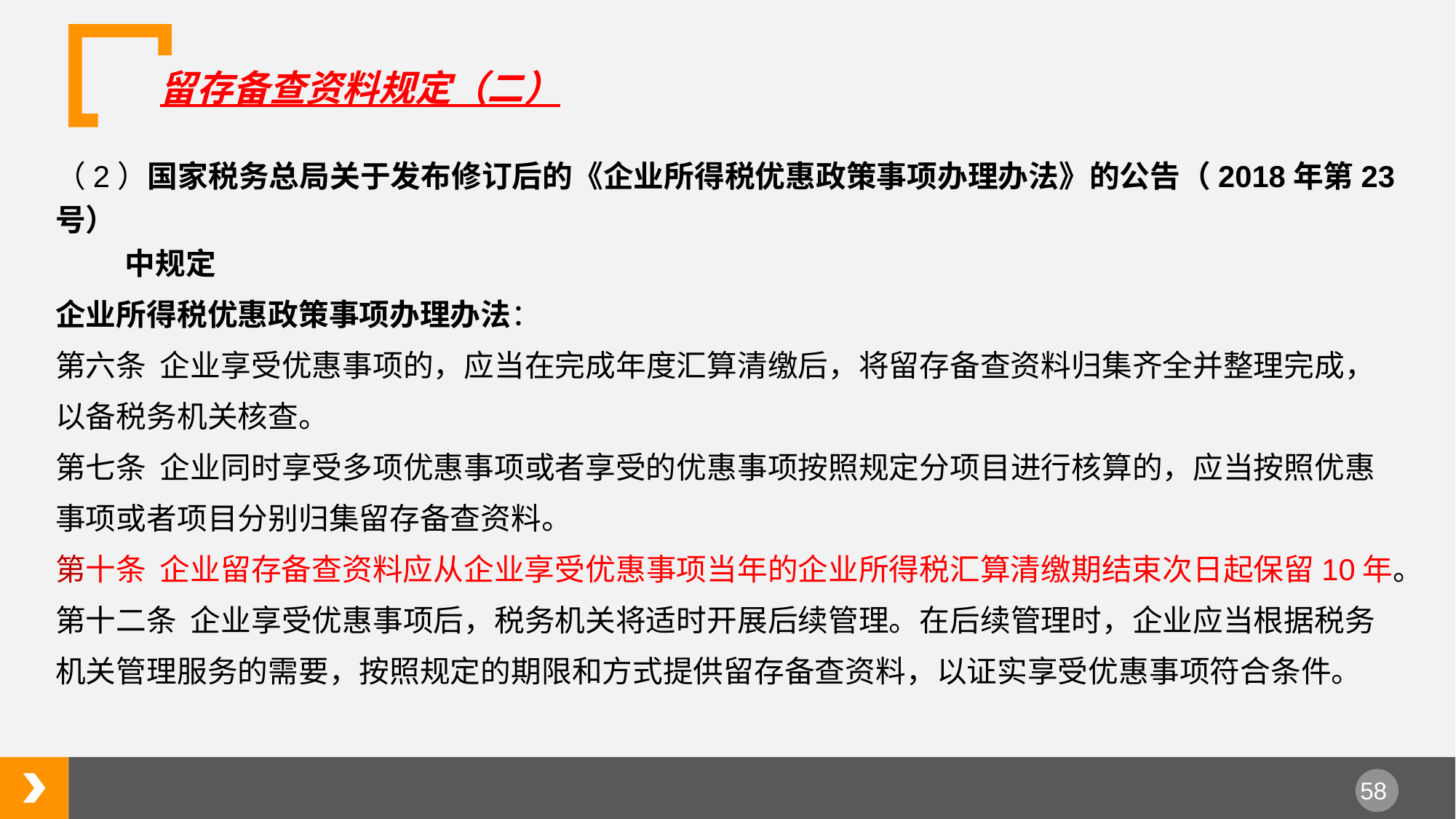

留存备查资料规定（二）
（2）国家税务总局关于发布修订后的《企业所得税优惠政策事项办理办法》的公告（2018年第23号）
         中规定
企业所得税优惠政策事项办理办法：
第六条  企业享受优惠事项的，应当在完成年度汇算清缴后，将留存备查资料归集齐全并整理完成，以备税务机关核查。
第七条  企业同时享受多项优惠事项或者享受的优惠事项按照规定分项目进行核算的，应当按照优惠事项或者项目分别归集留存备查资料。
第十条  企业留存备查资料应从企业享受优惠事项当年的企业所得税汇算清缴期结束次日起保留10年。
第十二条  企业享受优惠事项后，税务机关将适时开展后续管理。在后续管理时，企业应当根据税务机关管理服务的需要，按照规定的期限和方式提供留存备查资料，以证实享受优惠事项符合条件。